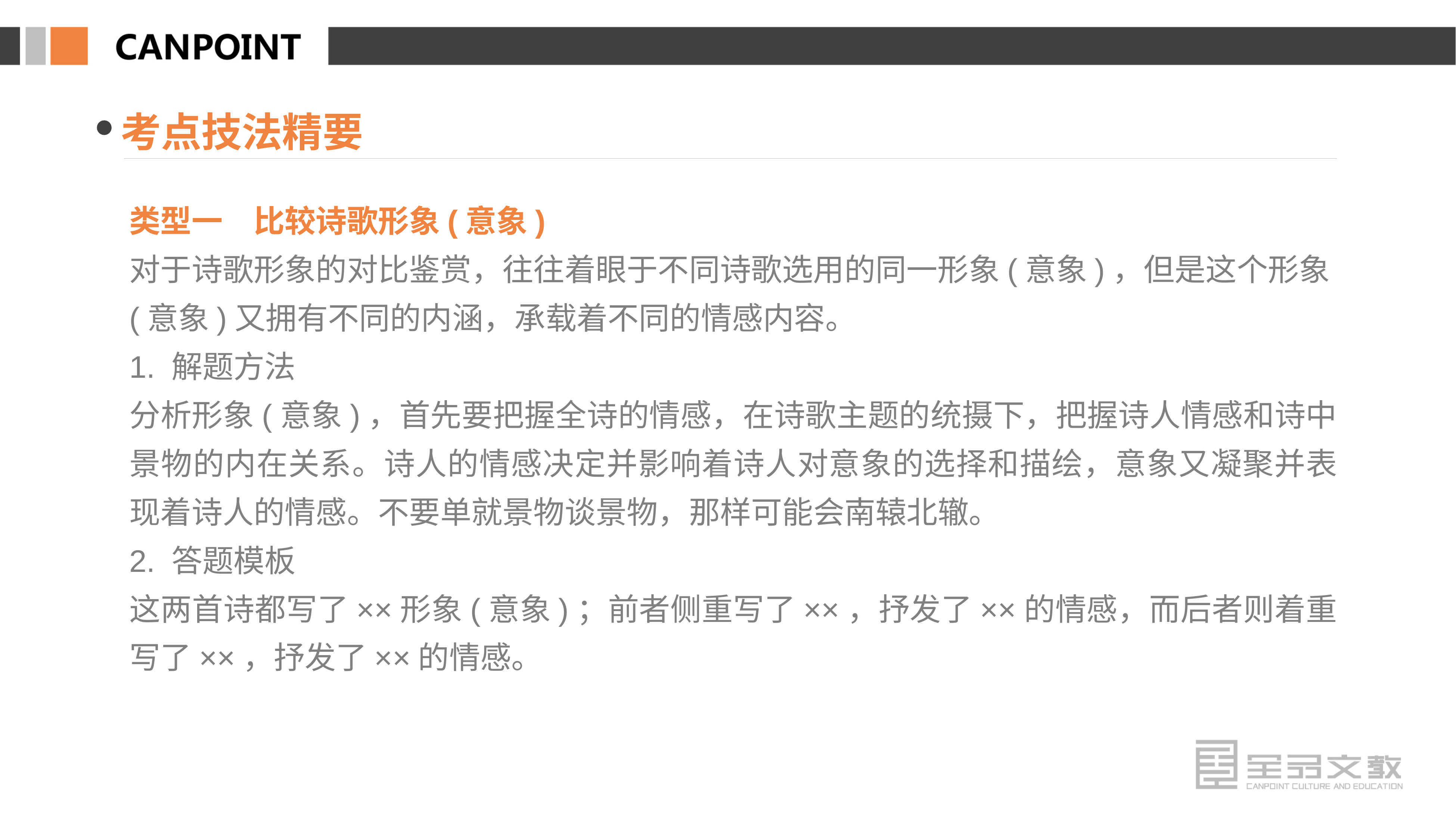

考点技法精要

类型一　比较诗歌形象(意象)
对于诗歌形象的对比鉴赏，往往着眼于不同诗歌选用的同一形象(意象)，但是这个形象(意象)又拥有不同的内涵，承载着不同的情感内容。
1. 解题方法
分析形象(意象)，首先要把握全诗的情感，在诗歌主题的统摄下，把握诗人情感和诗中景物的内在关系。诗人的情感决定并影响着诗人对意象的选择和描绘，意象又凝聚并表现着诗人的情感。不要单就景物谈景物，那样可能会南辕北辙。
2. 答题模板
这两首诗都写了××形象(意象)；前者侧重写了××，抒发了××的情感，而后者则着重写了××，抒发了××的情感。